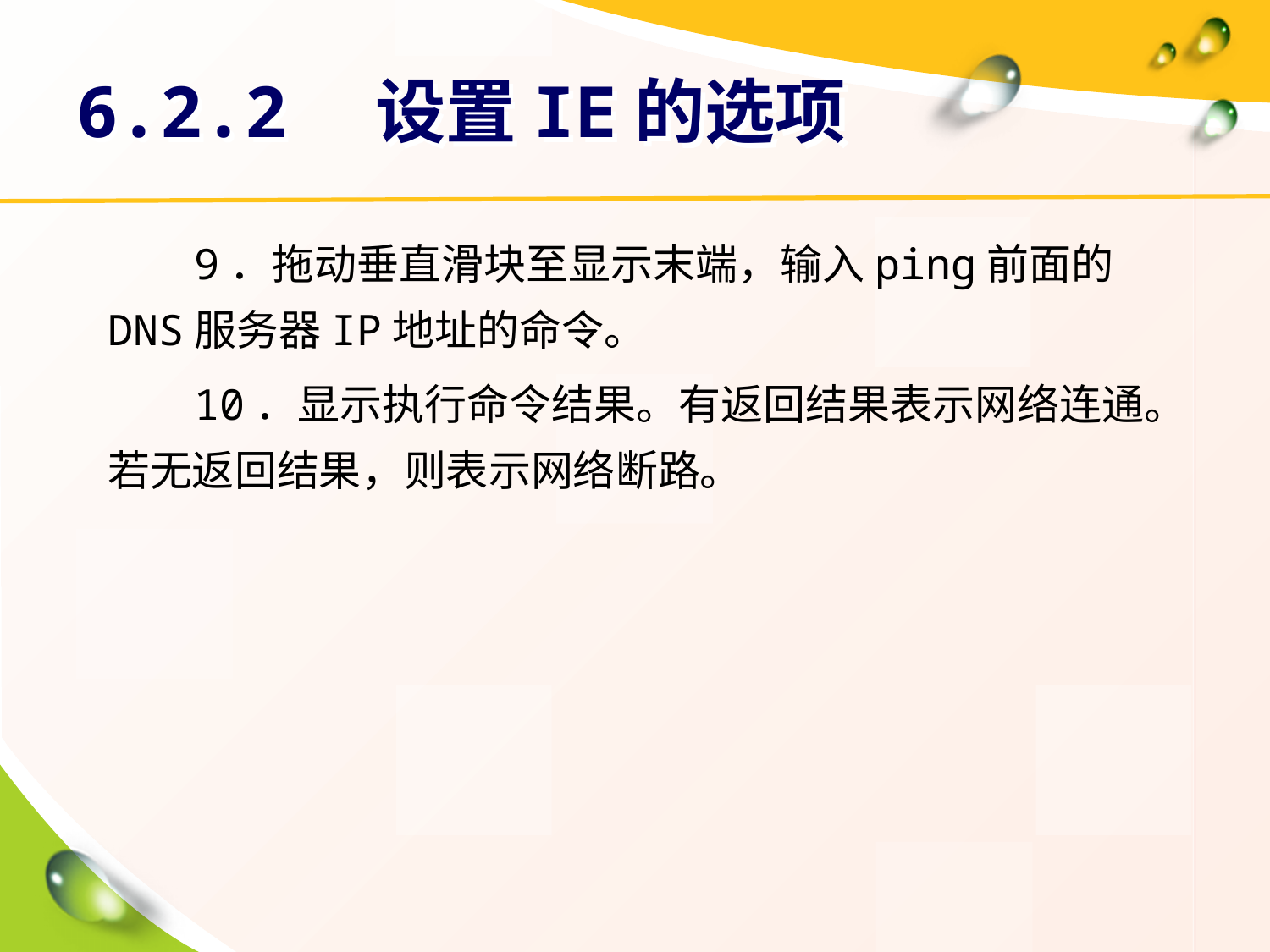

# 6.2.2　设置IE的选项
9．拖动垂直滑块至显示末端，输入ping前面的DNS服务器IP地址的命令。
10．显示执行命令结果。有返回结果表示网络连通。若无返回结果，则表示网络断路。